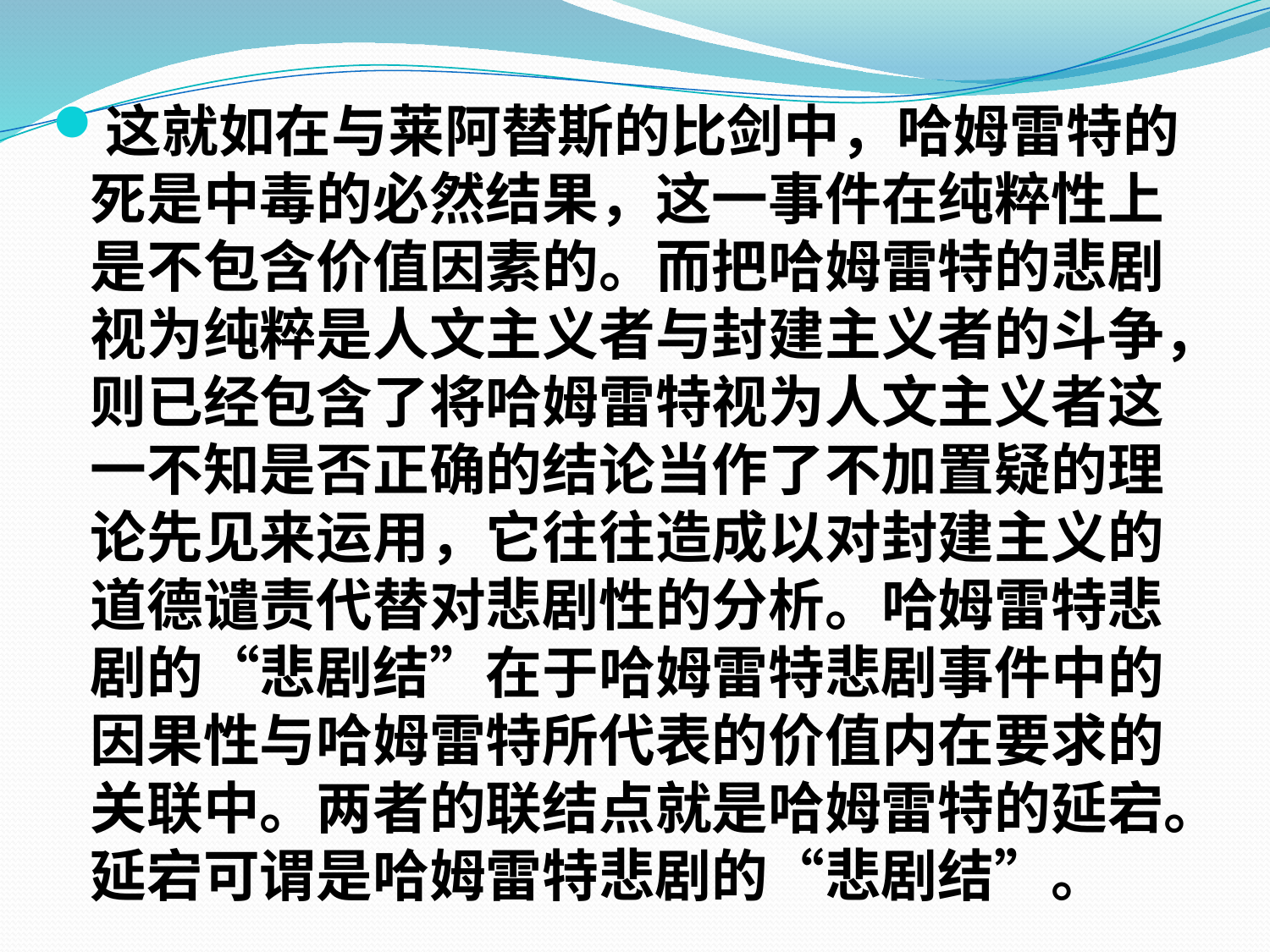

这就如在与莱阿替斯的比剑中，哈姆雷特的死是中毒的必然结果，这一事件在纯粹性上是不包含价值因素的。而把哈姆雷特的悲剧视为纯粹是人文主义者与封建主义者的斗争，则已经包含了将哈姆雷特视为人文主义者这一不知是否正确的结论当作了不加置疑的理论先见来运用，它往往造成以对封建主义的道德谴责代替对悲剧性的分析。哈姆雷特悲剧的“悲剧结”在于哈姆雷特悲剧事件中的因果性与哈姆雷特所代表的价值内在要求的关联中。两者的联结点就是哈姆雷特的延宕。延宕可谓是哈姆雷特悲剧的“悲剧结”。